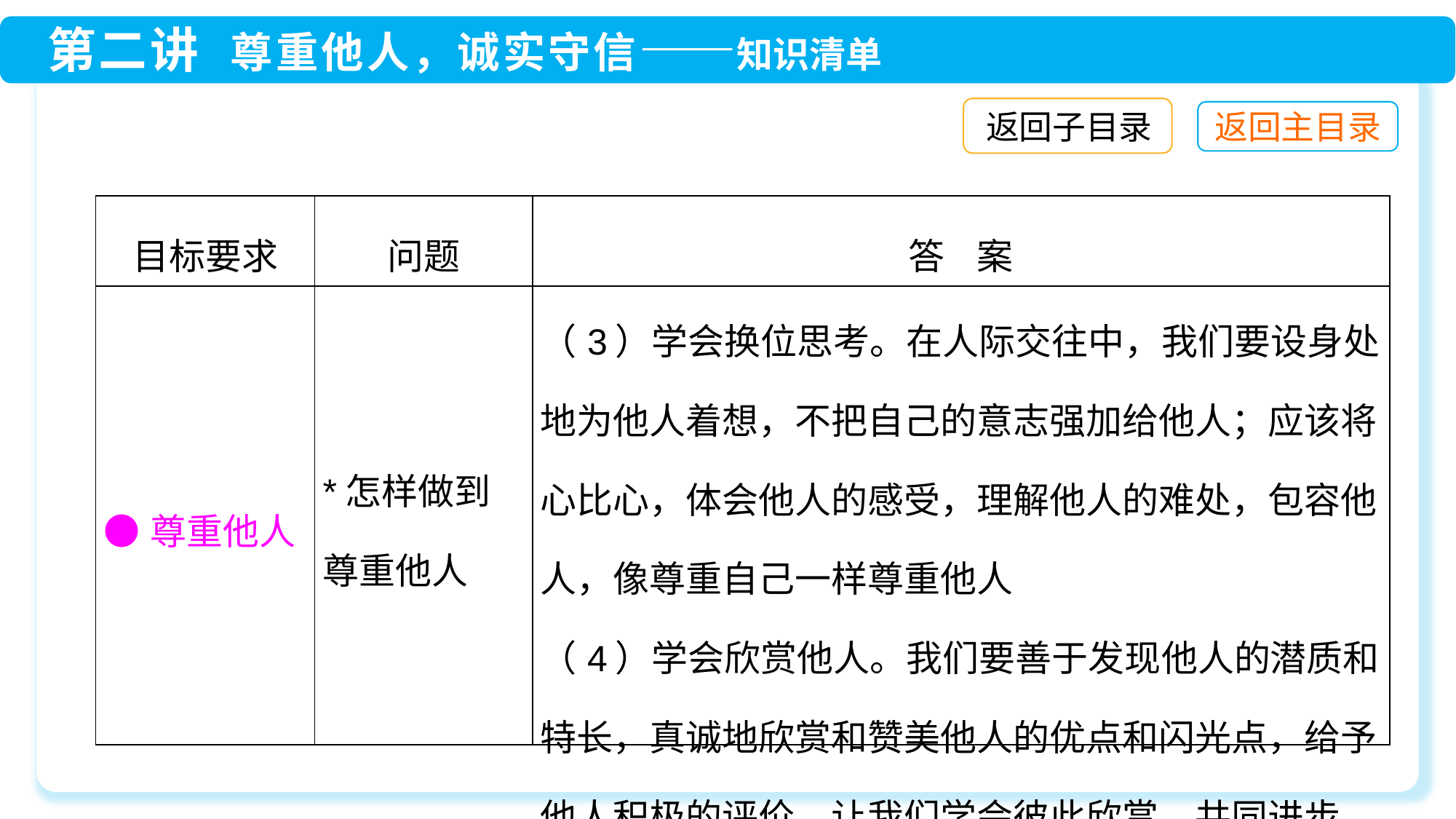

返回子目录
| 目标要求 | 问题 | 答 案 |
| --- | --- | --- |
| ●尊重他人 | \*怎样做到尊重他人 | （3）学会换位思考。在人际交往中，我们要设身处地为他人着想，不把自己的意志强加给他人；应该将心比心，体会他人的感受，理解他人的难处，包容他人，像尊重自己一样尊重他人 （4）学会欣赏他人。我们要善于发现他人的潜质和特长，真诚地欣赏和赞美他人的优点和闪光点，给予他人积极的评价。让我们学会彼此欣赏，共同进步 |